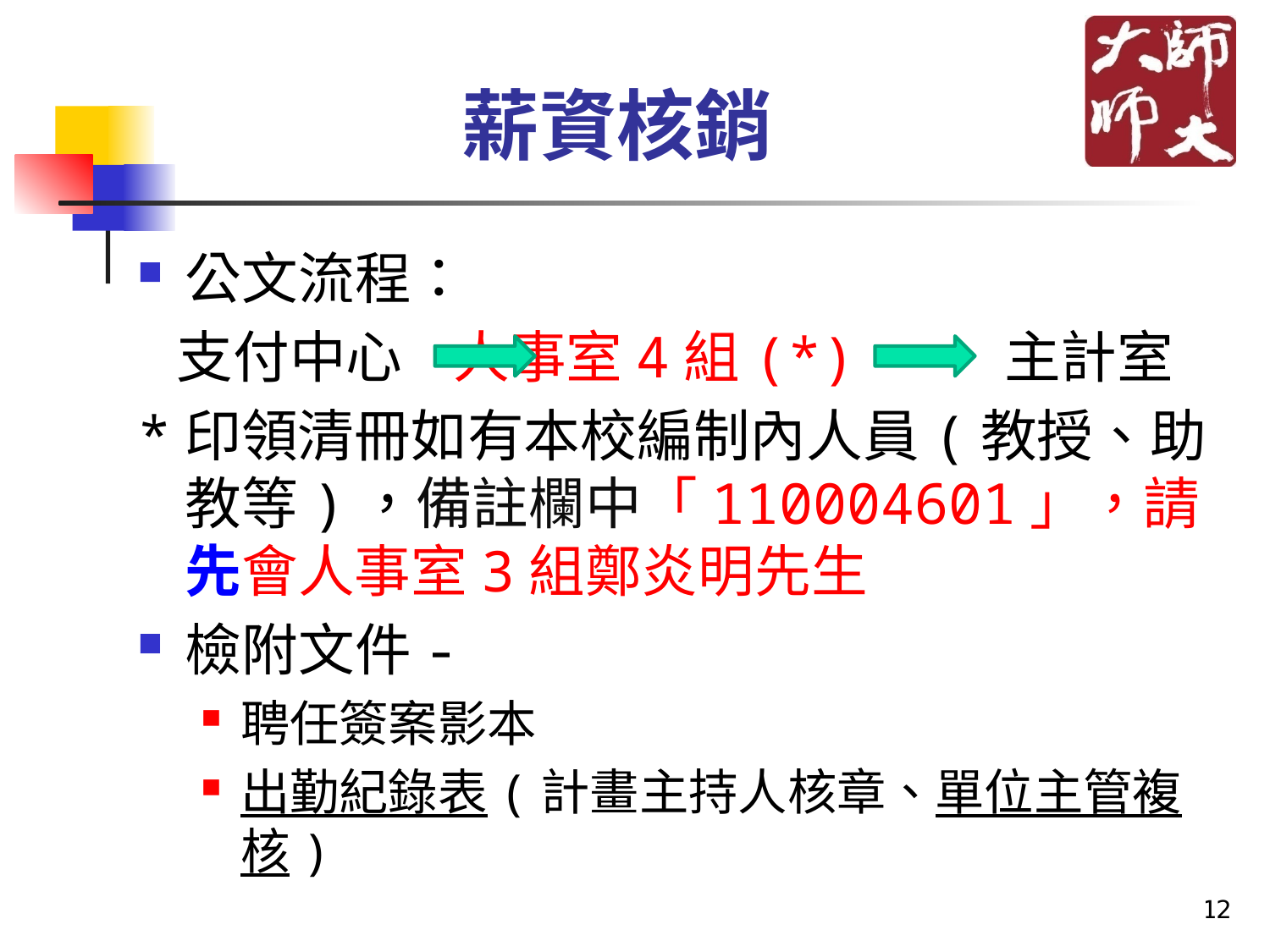

# 薪資核銷
公文流程：
  支付中心    人事室4組(*)    主計室
*印領清冊如有本校編制內人員(教授、助教等)，備註欄中「110004601」，請先會人事室3組鄭炎明先生
檢附文件-
聘任簽案影本
出勤紀錄表(計畫主持人核章、單位主管複核)

12